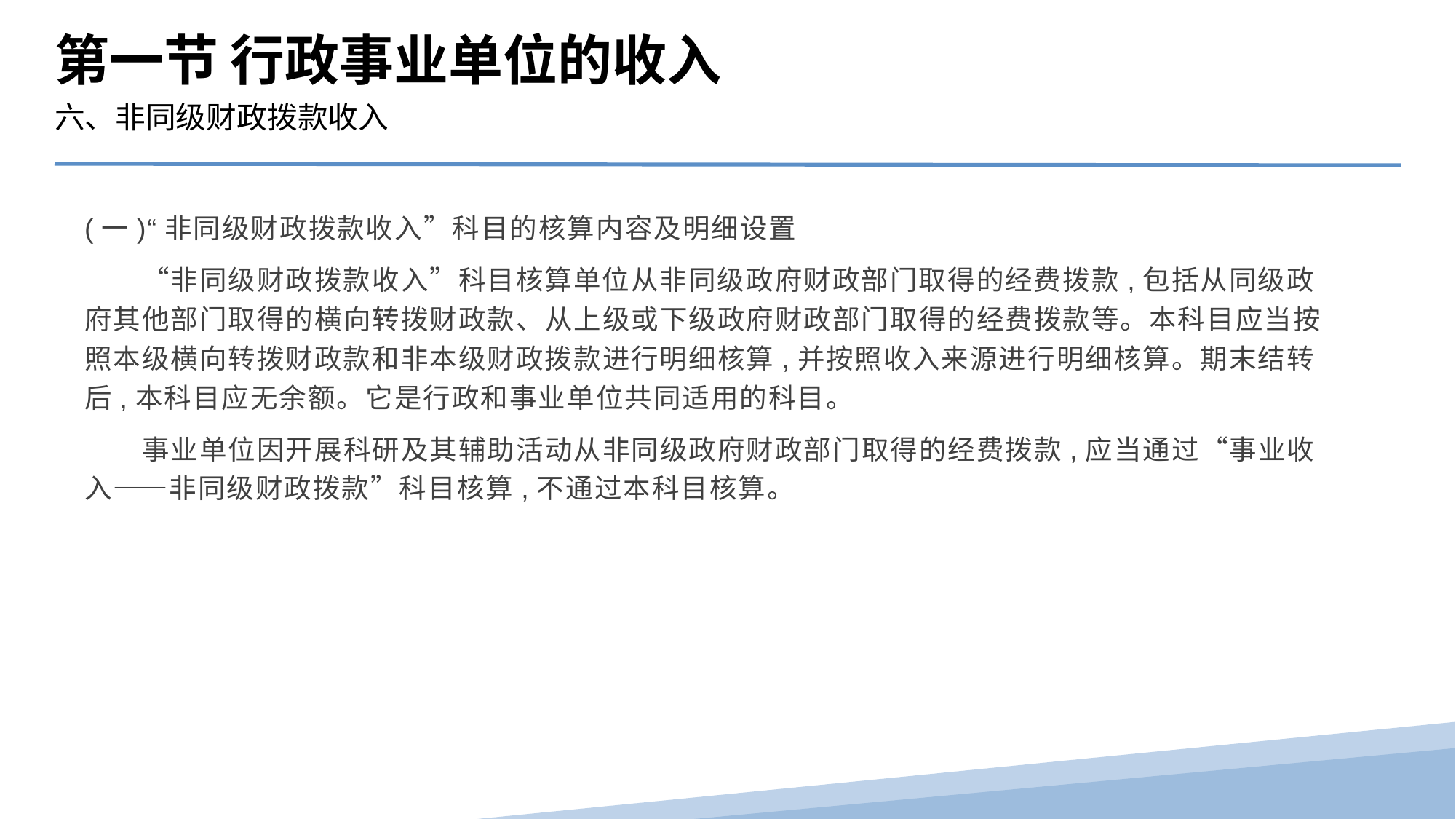

第一节 行政事业单位的收入
六、非同级财政拨款收入
(一)“非同级财政拨款收入”科目的核算内容及明细设置
　　“非同级财政拨款收入”科目核算单位从非同级政府财政部门取得的经费拨款,包括从同级政府其他部门取得的横向转拨财政款、从上级或下级政府财政部门取得的经费拨款等。本科目应当按照本级横向转拨财政款和非本级财政拨款进行明细核算,并按照收入来源进行明细核算。期末结转后,本科目应无余额。它是行政和事业单位共同适用的科目。
　　事业单位因开展科研及其辅助活动从非同级政府财政部门取得的经费拨款,应当通过“事业收入——非同级财政拨款”科目核算,不通过本科目核算。